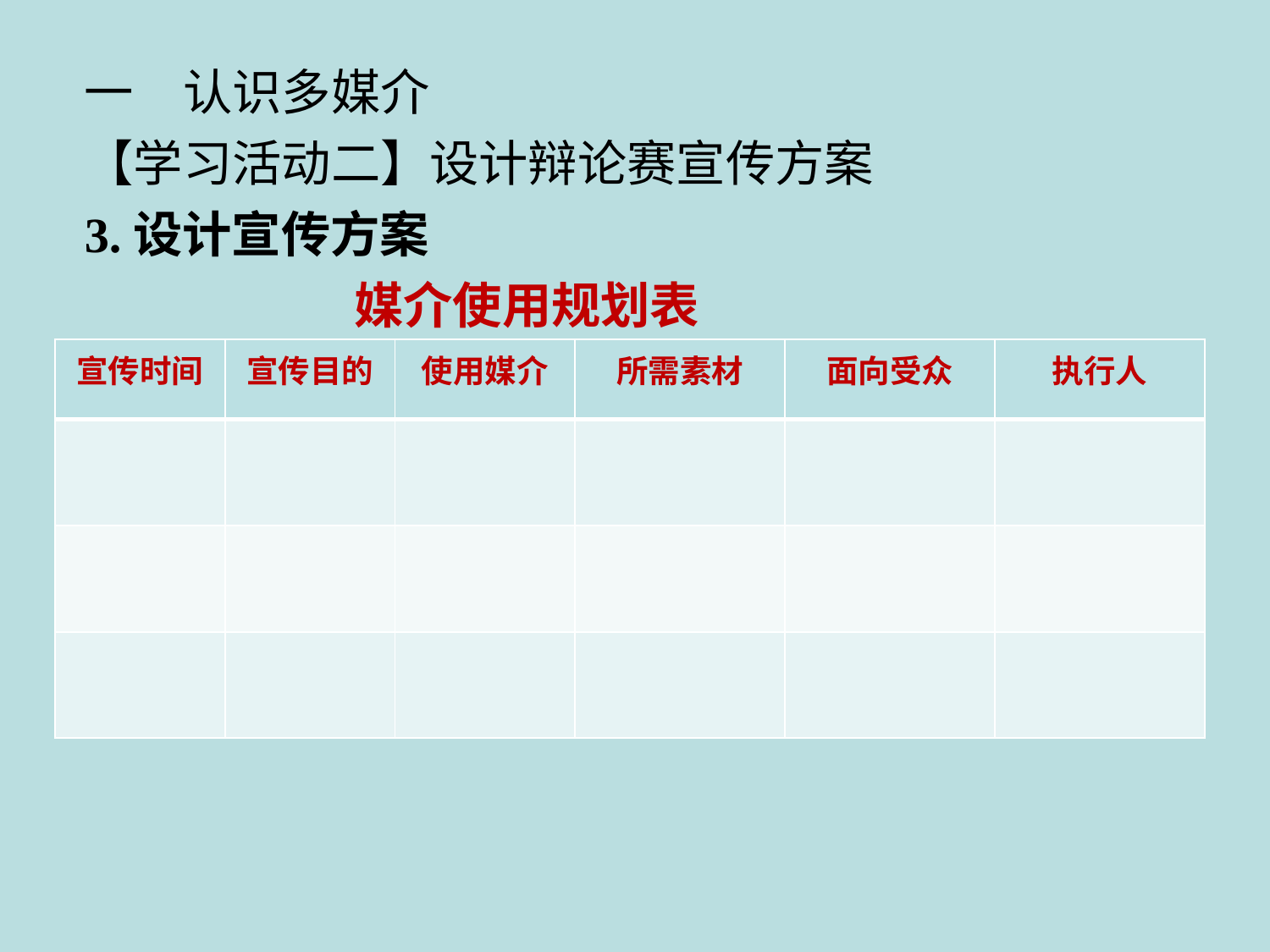

一　认识多媒介
【学习活动二】设计辩论赛宣传方案
3.设计宣传方案
                       媒介使用规划表
| 宣传时间 | 宣传目的 | 使用媒介 | 所需素材 | 面向受众 | 执行人 |
| --- | --- | --- | --- | --- | --- |
|  |  |  |  |  |  |
|  |  |  |  |  |  |
|  |  |  |  |  |  |